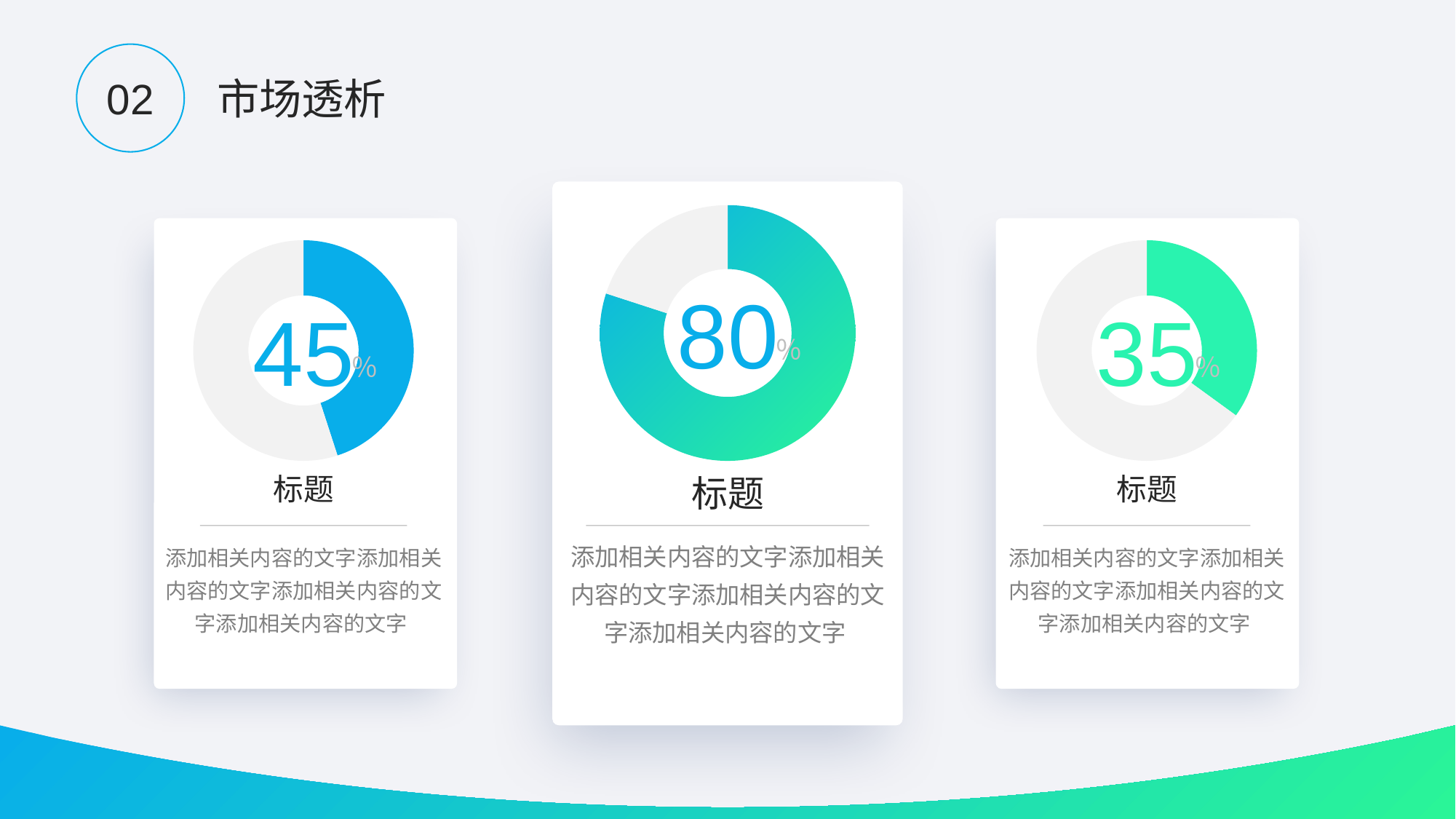

02
市场透析

### Chart

| Category | 销售额 |
|---|---|
| 占比 | 0.8 |
| 无需改变 | 0.19999999999999996 |

### Chart

| Category | 销售额 |
|---|---|
| 占比 | 0.45 |
| 无需改变 | 0.55 |

### Chart

| Category | 销售额 |
|---|---|
| 占比 | 0.35 |
| 无需改变 | 0.65 |
80
45
35
％
％
％
标题
标题
标题
添加相关内容的文字添加相关内容的文字添加相关内容的文字添加相关内容的文字
添加相关内容的文字添加相关内容的文字添加相关内容的文字添加相关内容的文字
添加相关内容的文字添加相关内容的文字添加相关内容的文字添加相关内容的文字